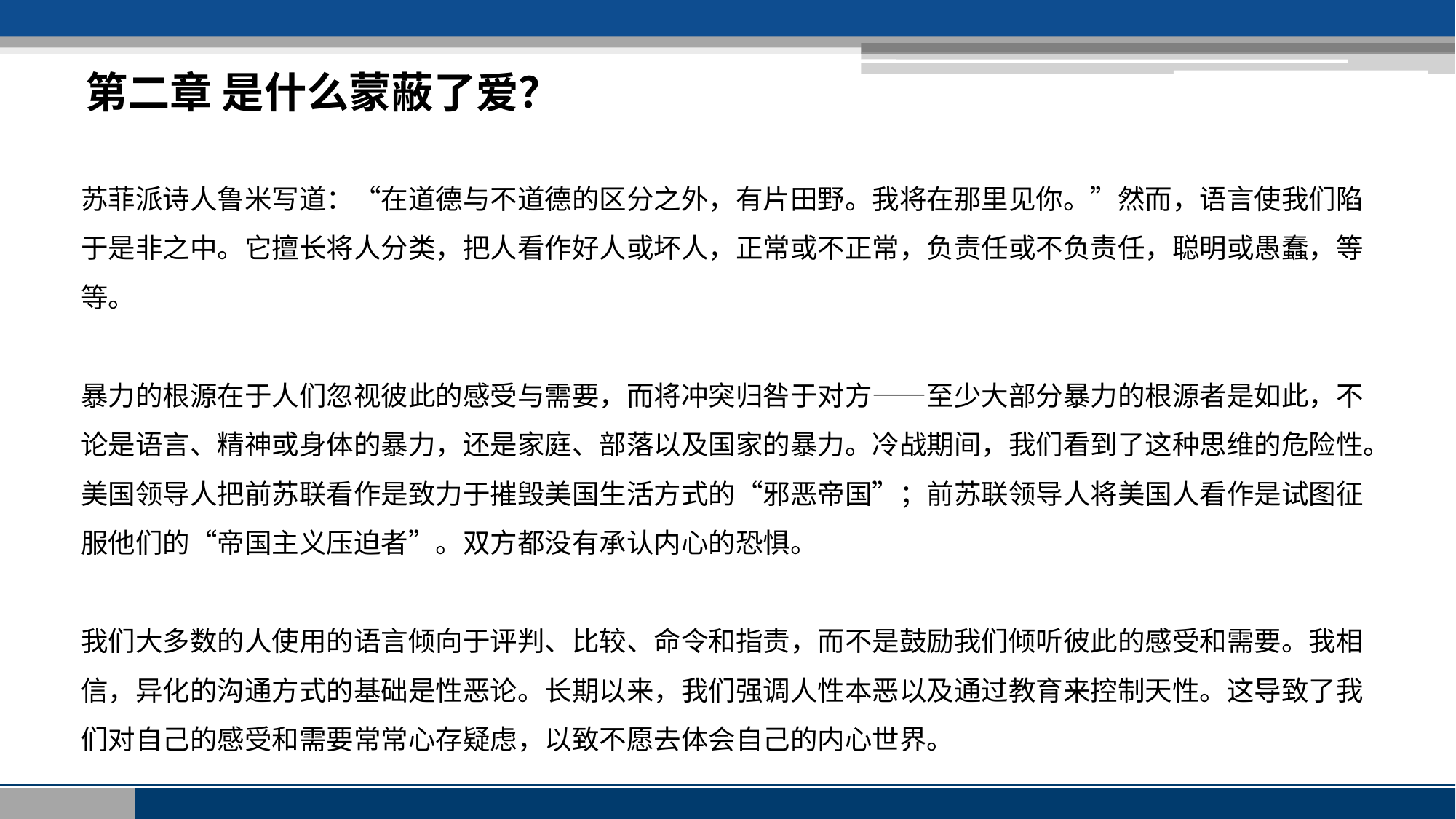

第二章 是什么蒙蔽了爱？
苏菲派诗人鲁米写道：“在道德与不道德的区分之外，有片田野。我将在那里见你。”然而，语言使我们陷于是非之中。它擅长将人分类，把人看作好人或坏人，正常或不正常，负责任或不负责任，聪明或愚蠢，等等。

暴力的根源在于人们忽视彼此的感受与需要，而将冲突归咎于对方——至少大部分暴力的根源者是如此，不论是语言、精神或身体的暴力，还是家庭、部落以及国家的暴力。冷战期间，我们看到了这种思维的危险性。美国领导人把前苏联看作是致力于摧毁美国生活方式的“邪恶帝国”；前苏联领导人将美国人看作是试图征服他们的“帝国主义压迫者”。双方都没有承认内心的恐惧。

我们大多数的人使用的语言倾向于评判、比较、命令和指责，而不是鼓励我们倾听彼此的感受和需要。我相信，异化的沟通方式的基础是性恶论。长期以来，我们强调人性本恶以及通过教育来控制天性。这导致了我们对自己的感受和需要常常心存疑虑，以致不愿去体会自己的内心世界。